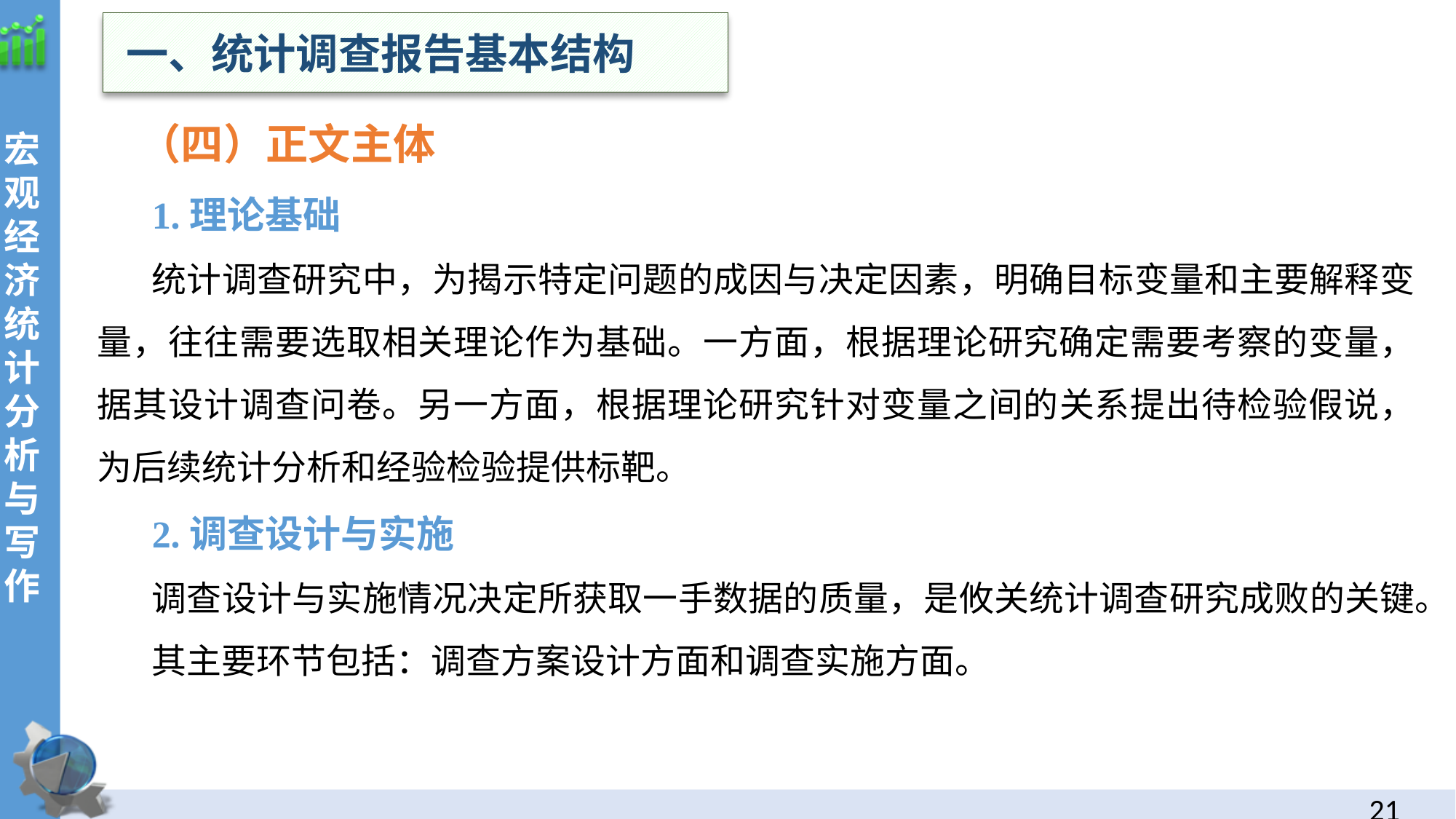

一、统计调查报告基本结构
    （四）正文主体
1.理论基础
统计调查研究中，为揭示特定问题的成因与决定因素，明确目标变量和主要解释变量，往往需要选取相关理论作为基础。一方面，根据理论研究确定需要考察的变量，据其设计调查问卷。另一方面，根据理论研究针对变量之间的关系提出待检验假说，为后续统计分析和经验检验提供标靶。
2.调查设计与实施
调查设计与实施情况决定所获取一手数据的质量，是攸关统计调查研究成败的关键。
其主要环节包括：调查方案设计方面和调查实施方面。

21